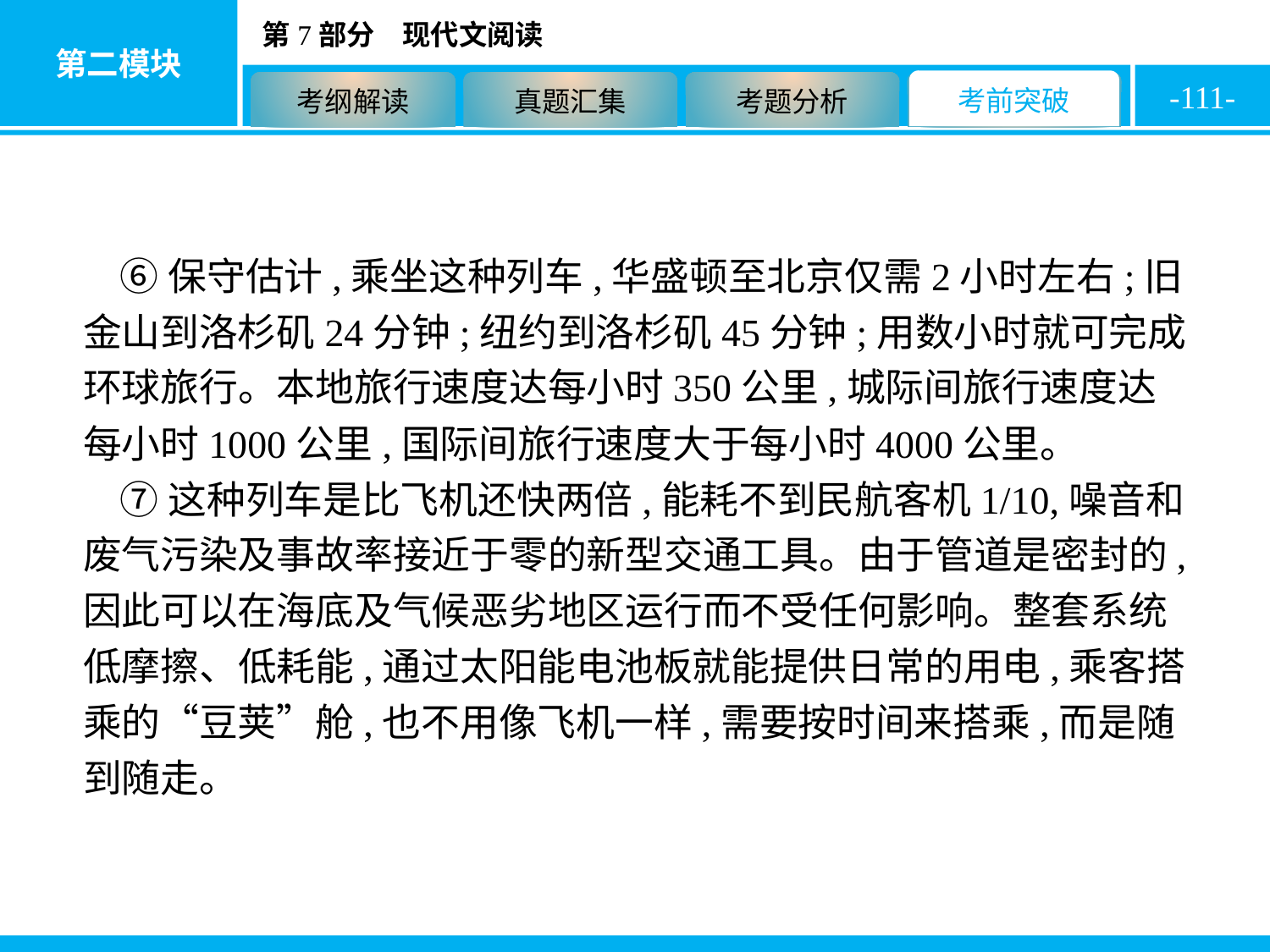

-111-
⑥保守估计,乘坐这种列车,华盛顿至北京仅需2小时左右;旧金山到洛杉矶24分钟;纽约到洛杉矶45分钟;用数小时就可完成环球旅行。本地旅行速度达每小时350公里,城际间旅行速度达每小时1000公里,国际间旅行速度大于每小时4000公里。
⑦这种列车是比飞机还快两倍,能耗不到民航客机1/10,噪音和废气污染及事故率接近于零的新型交通工具。由于管道是密封的,因此可以在海底及气候恶劣地区运行而不受任何影响。整套系统低摩擦、低耗能,通过太阳能电池板就能提供日常的用电,乘客搭乘的“豆荚”舱,也不用像飞机一样,需要按时间来搭乘,而是随到随走。